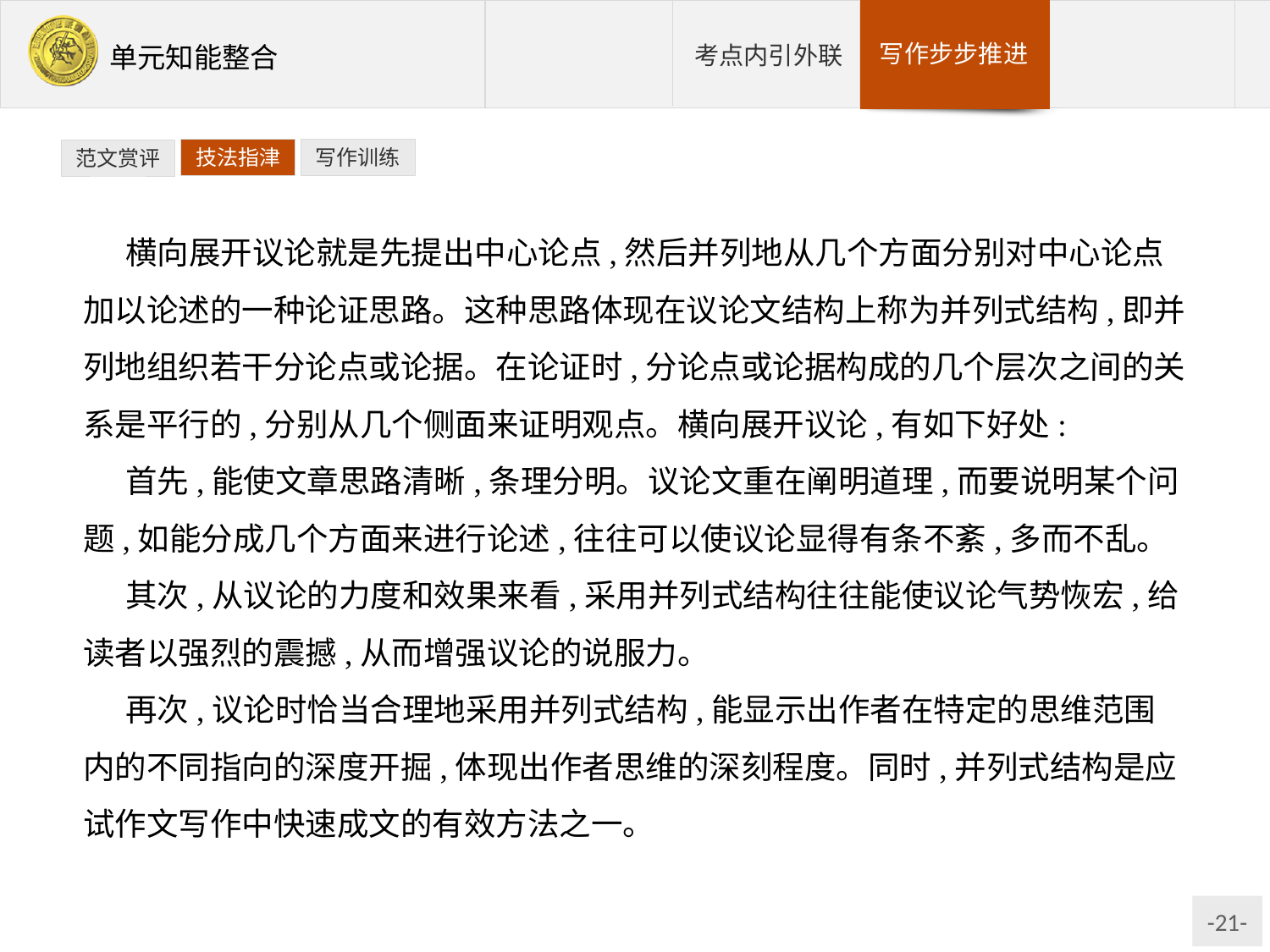

技法指津
写作训练
范文赏评
横向展开议论就是先提出中心论点,然后并列地从几个方面分别对中心论点加以论述的一种论证思路。这种思路体现在议论文结构上称为并列式结构,即并列地组织若干分论点或论据。在论证时,分论点或论据构成的几个层次之间的关系是平行的,分别从几个侧面来证明观点。横向展开议论,有如下好处:
首先,能使文章思路清晰,条理分明。议论文重在阐明道理,而要说明某个问题,如能分成几个方面来进行论述,往往可以使议论显得有条不紊,多而不乱。
其次,从议论的力度和效果来看,采用并列式结构往往能使议论气势恢宏,给读者以强烈的震撼,从而增强议论的说服力。
再次,议论时恰当合理地采用并列式结构,能显示出作者在特定的思维范围内的不同指向的深度开掘,体现出作者思维的深刻程度。同时,并列式结构是应试作文写作中快速成文的有效方法之一。